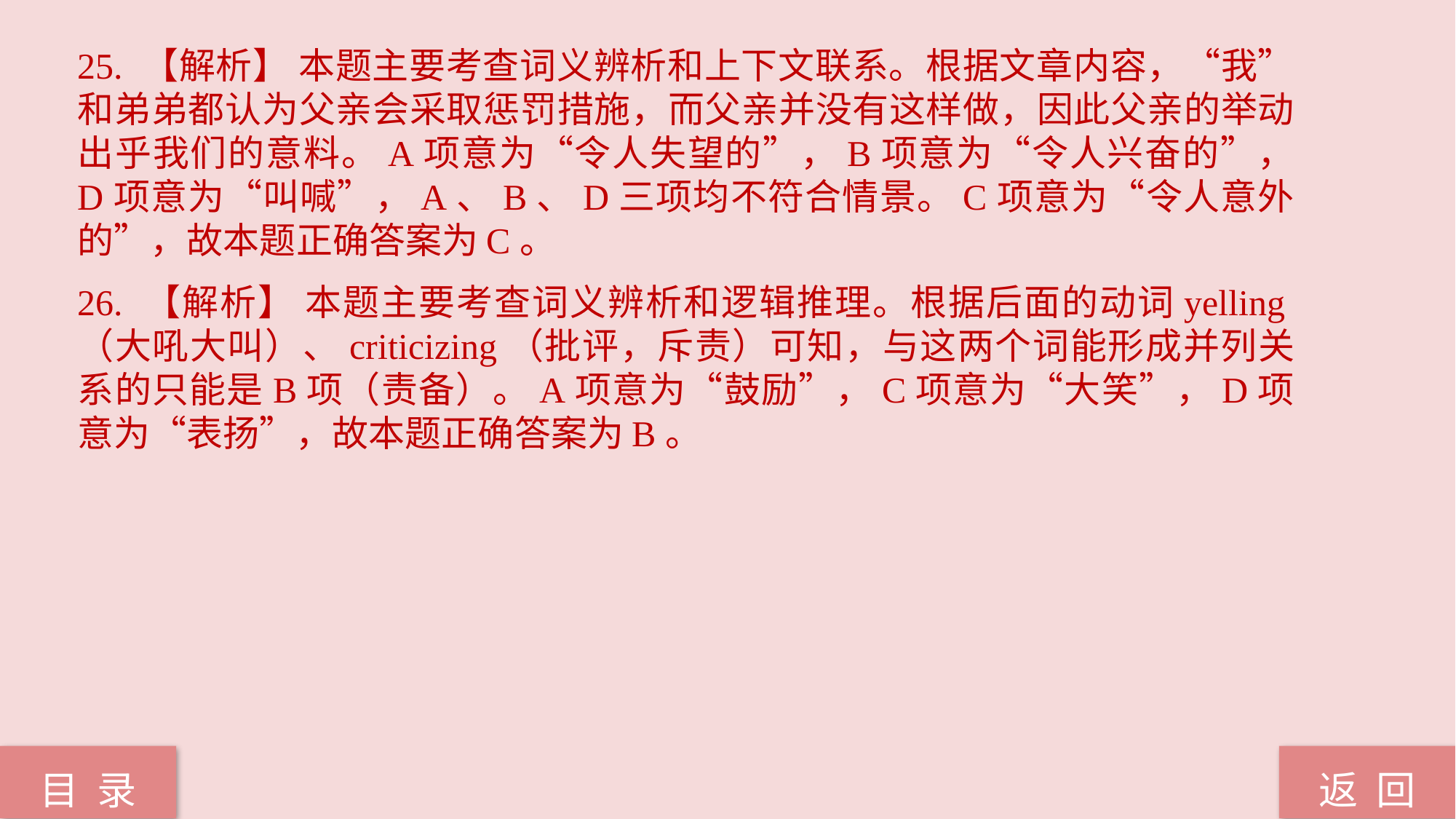

25. 【解析】 本题主要考查词义辨析和上下文联系。根据文章内容，“我”和弟弟都认为父亲会采取惩罚措施，而父亲并没有这样做，因此父亲的举动出乎我们的意料。A项意为“令人失望的”，B项意为“令人兴奋的”， D项意为“叫喊”，A、B、D三项均不符合情景。C项意为“令人意外的”，故本题正确答案为C。
26. 【解析】 本题主要考查词义辨析和逻辑推理。根据后面的动词yelling（大吼大叫）、criticizing（批评，斥责）可知，与这两个词能形成并列关系的只能是B项（责备）。A项意为“鼓励”，C项意为“大笑”，D项意为“表扬”，故本题正确答案为B。
返  回